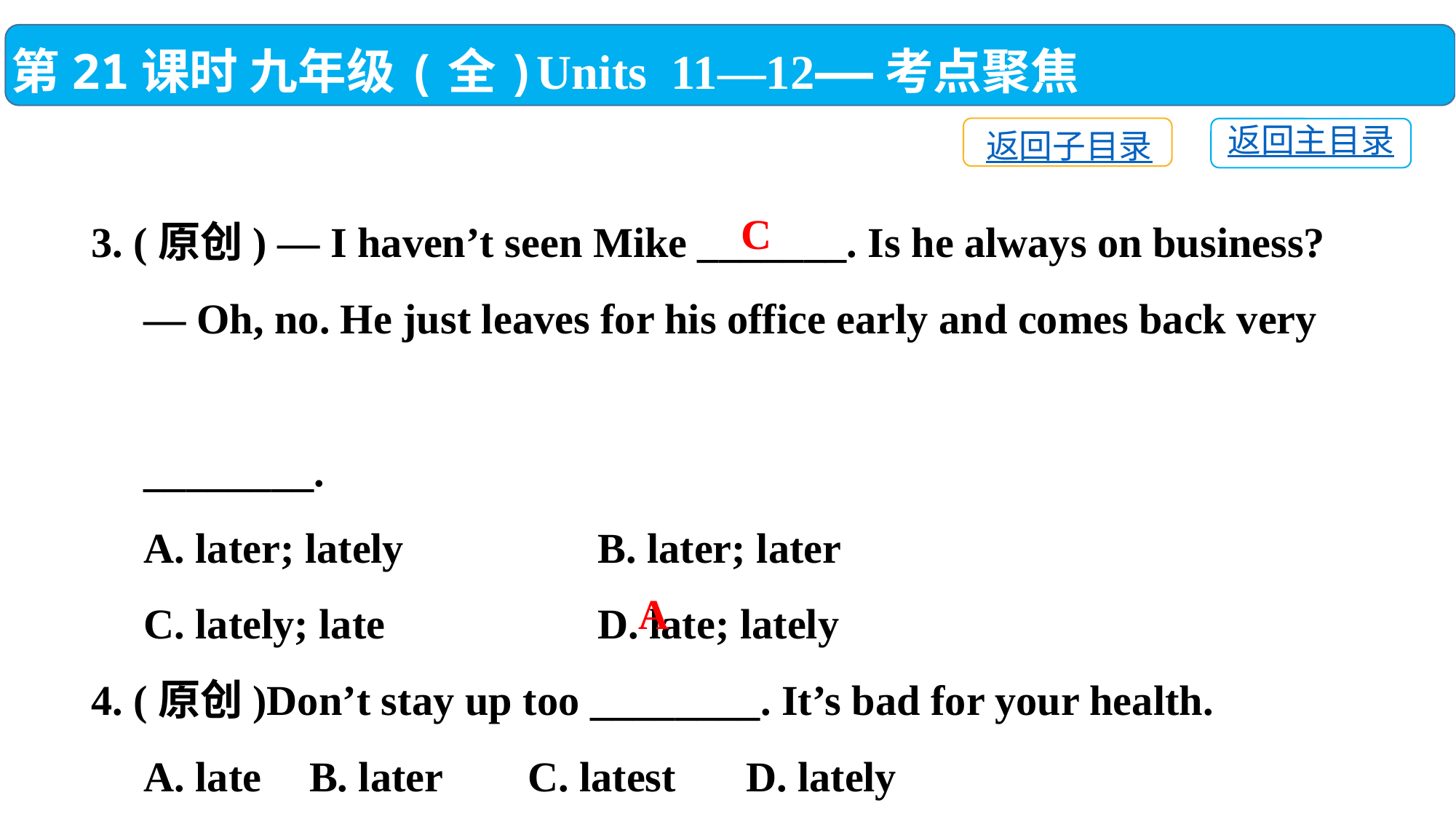

第21课时 九年级(全)Units  11—12——考点聚焦

返回子目录
返回主目录
3. (原创) — I haven’t seen Mike _______. Is he always on business?
     — Oh, no. He just leaves for his office early and comes back very
     ________.
     A. later; lately	                 B. later; later
     C. lately; late	                 D. late; lately
4. (原创)Don’t stay up too ________. It’s bad for your health.
     A. late	B. later	C. latest	D. lately

C

A